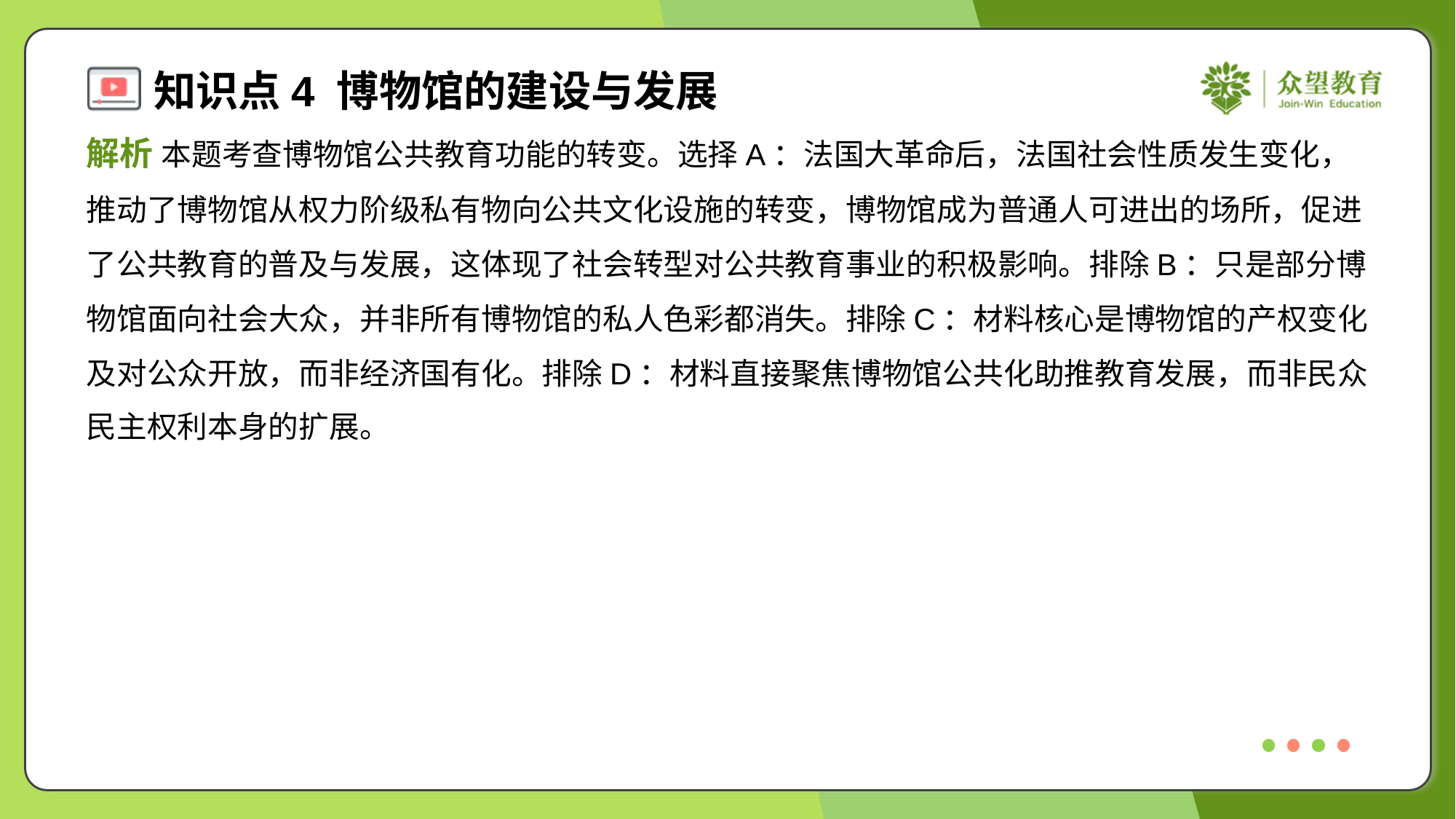

解析 本题考查博物馆公共教育功能的转变。选择A：法国大革命后，法国社会性质发生变化，
推动了博物馆从权力阶级私有物向公共文化设施的转变，博物馆成为普通人可进出的场所，促进
了公共教育的普及与发展，这体现了社会转型对公共教育事业的积极影响。排除B：只是部分博
物馆面向社会大众，并非所有博物馆的私人色彩都消失。排除C：材料核心是博物馆的产权变化
及对公众开放，而非经济国有化。排除D：材料直接聚焦博物馆公共化助推教育发展，而非民众
民主权利本身的扩展。